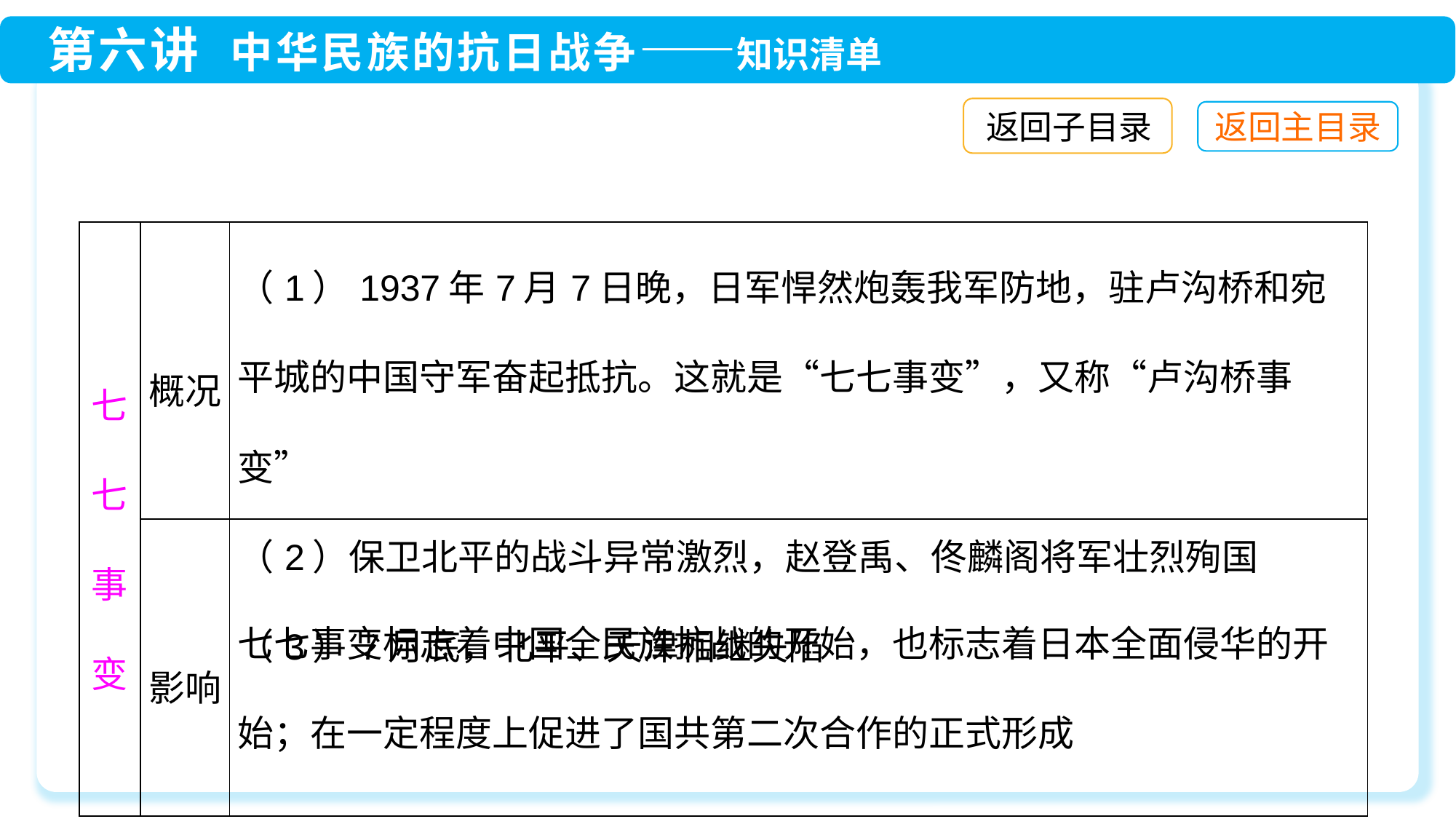

返回子目录
| 七七事变 | 概况 | （1）1937年7月7日晚，日军悍然炮轰我军防地，驻卢沟桥和宛平城的中国守军奋起抵抗。这就是“七七事变”，又称“卢沟桥事变” （2）保卫北平的战斗异常激烈，赵登禹、佟麟阁将军壮烈殉国 （3）7月底，北平、天津相继失陷 |
| --- | --- | --- |
|  | 影响 | 七七事变标志着中国全民族抗战的开始，也标志着日本全面侵华的开始；在一定程度上促进了国共第二次合作的正式形成 |